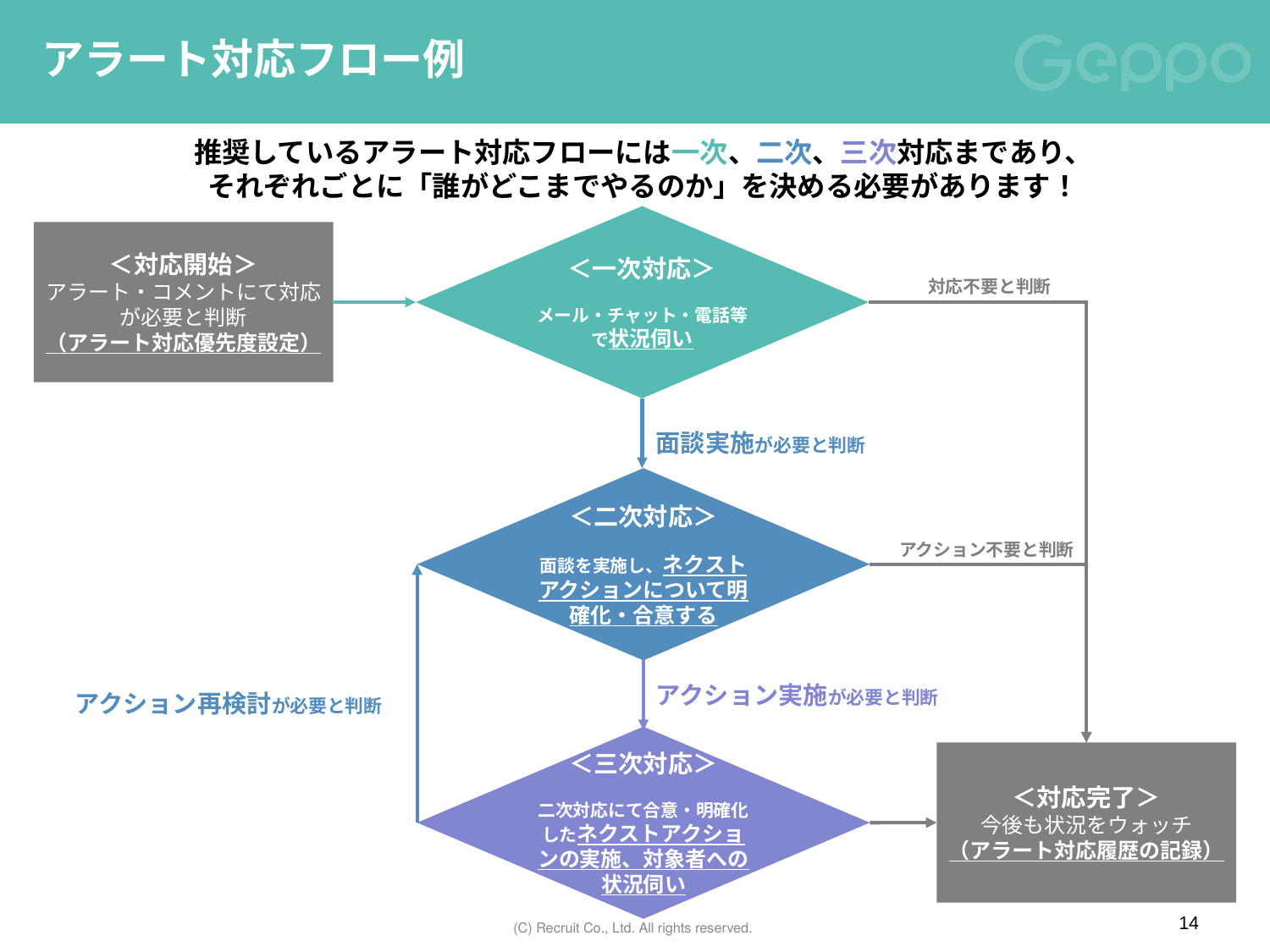

# アラート対応フロー例
推奨しているアラート対応フローには一次、二次、三次対応まであり、
それぞれごとに「誰がどこまでやるのか」を決める必要があります！
＜一次対応＞

メール・チャット・電話等で状況伺い
＜対応開始＞
アラート・コメントにて対応が必要と判断
（アラート対応優先度設定）
対応不要と判断
面談実施が必要と判断
＜二次対応＞

面談を実施し、ネクストアクションについて明確化・合意する
アクション不要と判断
アクション実施が必要と判断
アクション再検討が必要と判断
＜三次対応＞

二次対応にて合意・明確化したネクストアクションの実施、対象者への状況伺い
＜対応完了＞
今後も状況をウォッチ
（アラート対応履歴の記録）
14